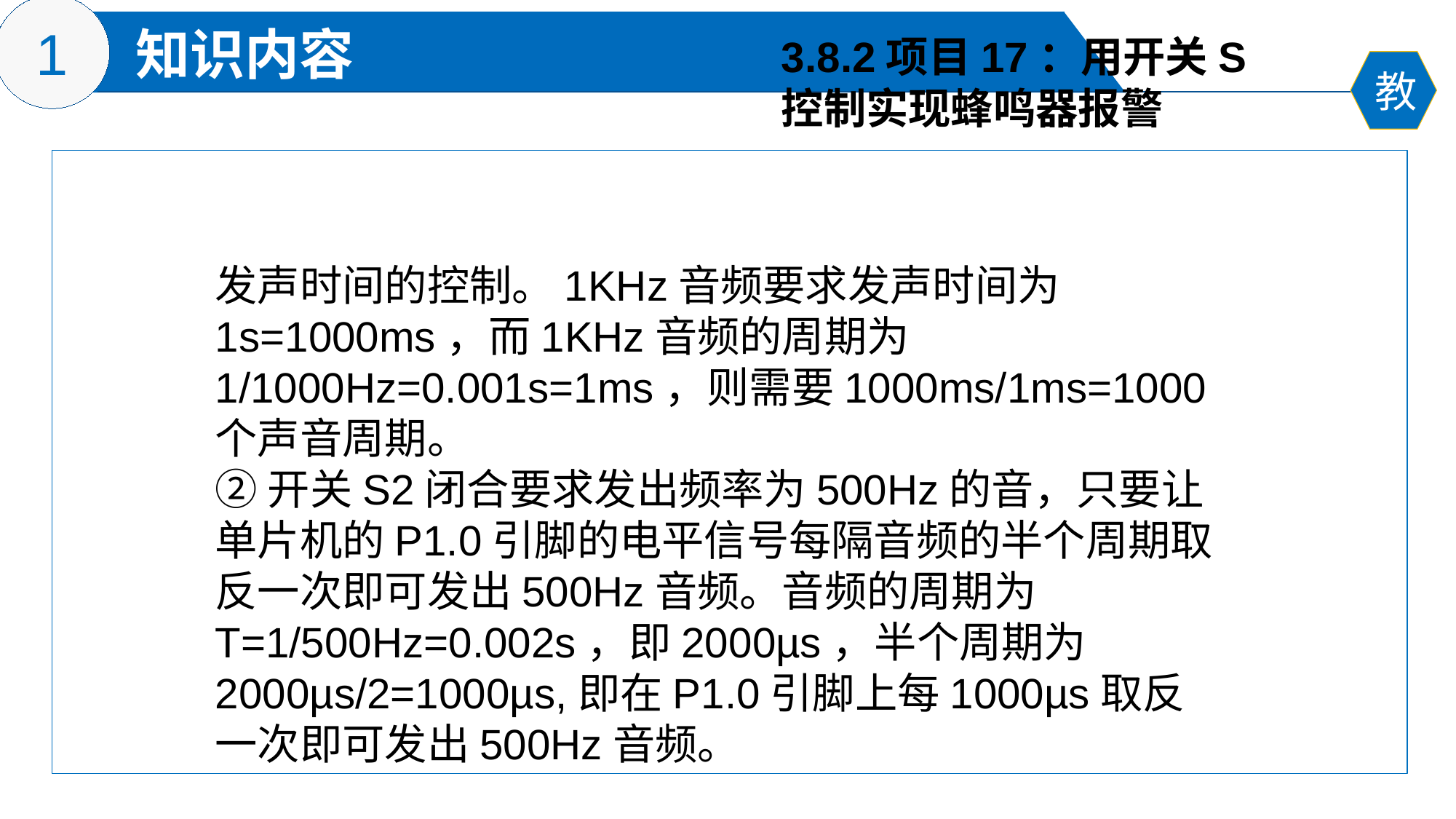

3.8.2项目17：用开关S
控制实现蜂鸣器报警

发声时间的控制。1KHz音频要求发声时间为1s=1000ms，而1KHz音频的周期为1/1000Hz=0.001s=1ms，则需要1000ms/1ms=1000个声音周期。
②开关S2闭合要求发出频率为500Hz的音，只要让单片机的P1.0引脚的电平信号每隔音频的半个周期取反一次即可发出500Hz音频。音频的周期为T=1/500Hz=0.002s，即2000µs，半个周期为2000µs/2=1000µs,即在P1.0引脚上每1000µs取反一次即可发出500Hz音频。